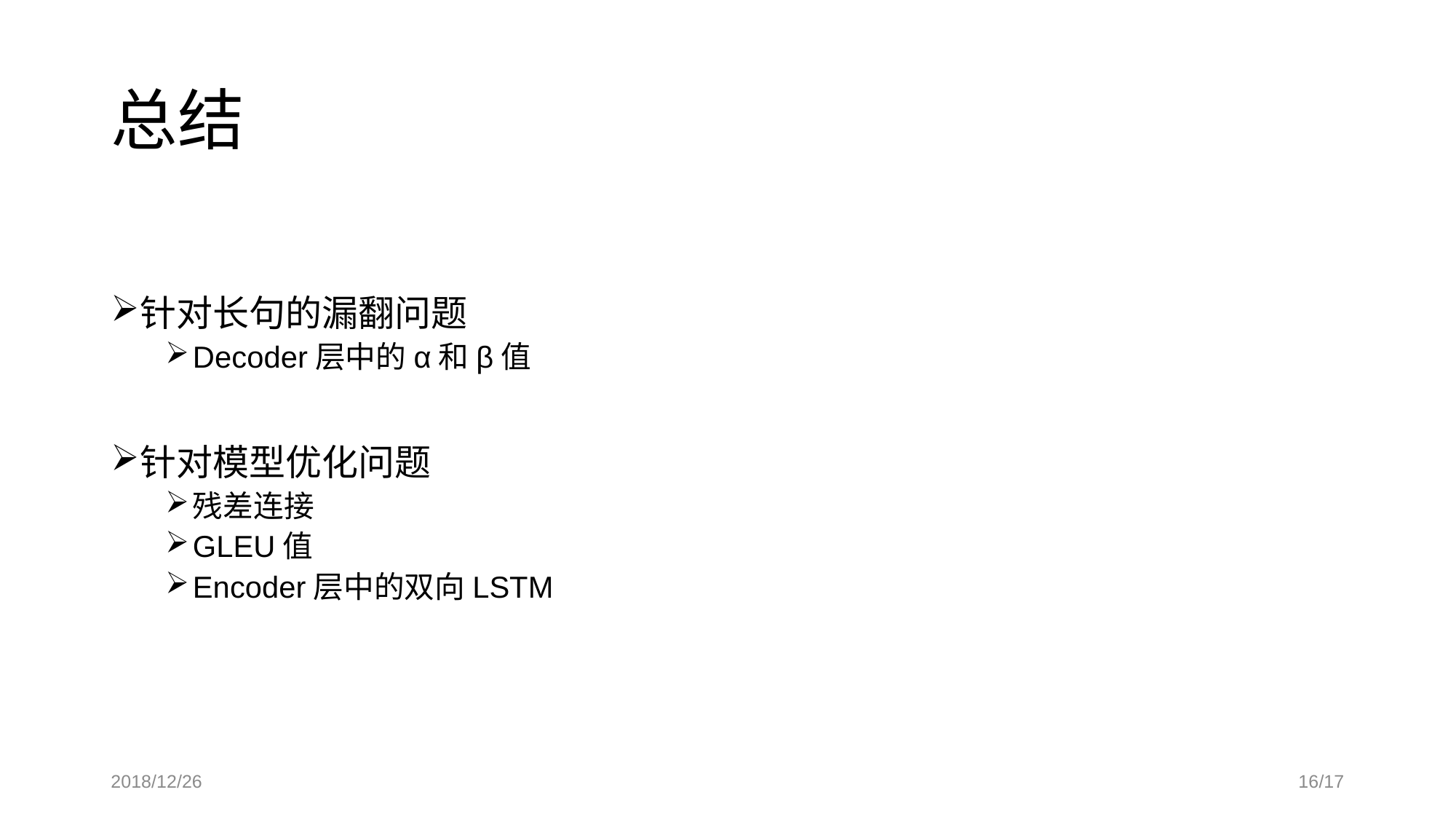

# 总结
针对长句的漏翻问题
Decoder层中的α和β值

针对模型优化问题
残差连接
GLEU值
Encoder层中的双向LSTM

2018/12/26
16/17